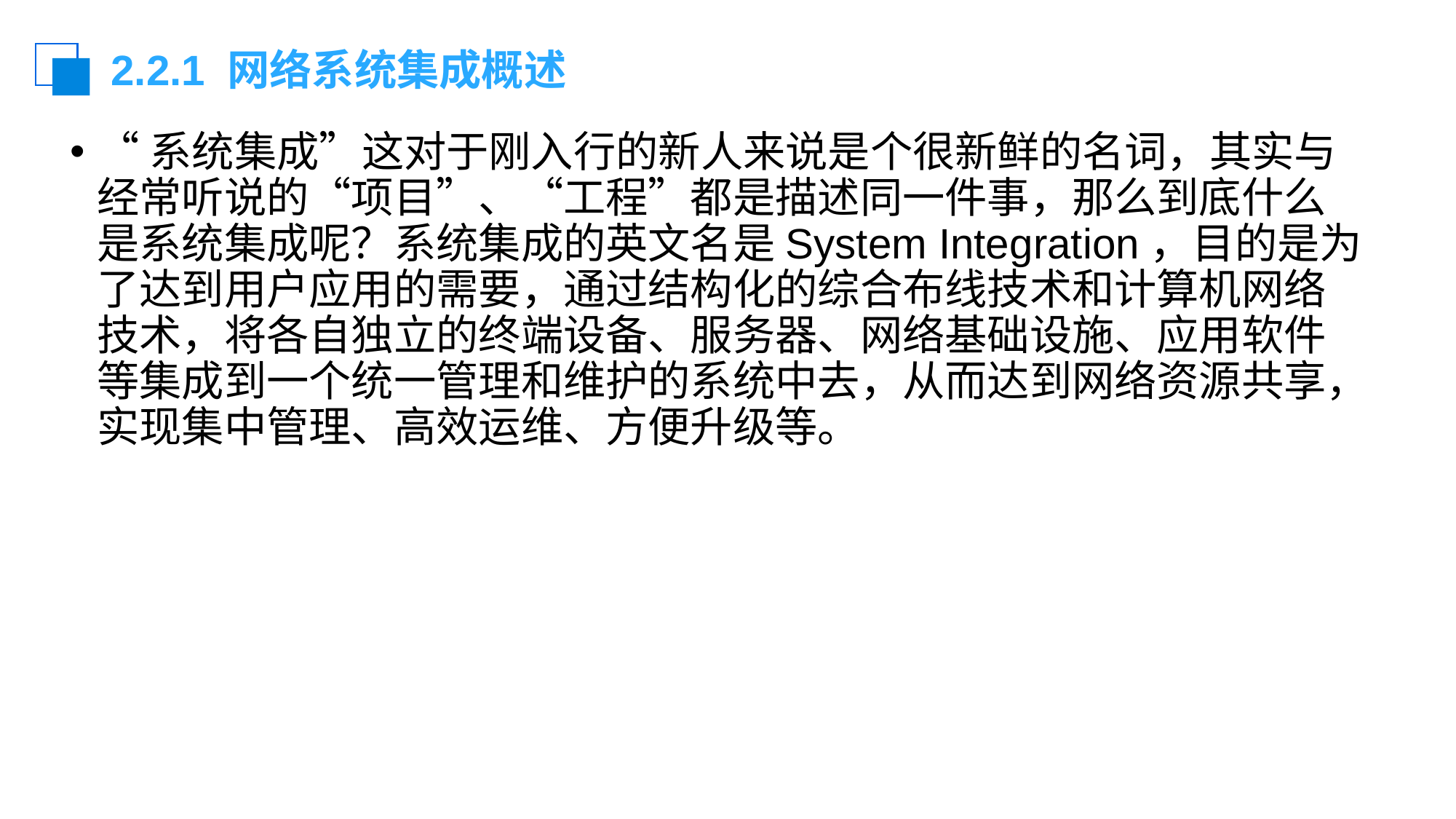

# 2.2.1 网络系统集成概述
“系统集成”这对于刚入行的新人来说是个很新鲜的名词，其实与经常听说的“项目”、“工程”都是描述同一件事，那么到底什么是系统集成呢？系统集成的英文名是System Integration，目的是为了达到用户应用的需要，通过结构化的综合布线技术和计算机网络技术，将各自独立的终端设备、服务器、网络基础设施、应用软件等集成到一个统一管理和维护的系统中去，从而达到网络资源共享，实现集中管理、高效运维、方便升级等。